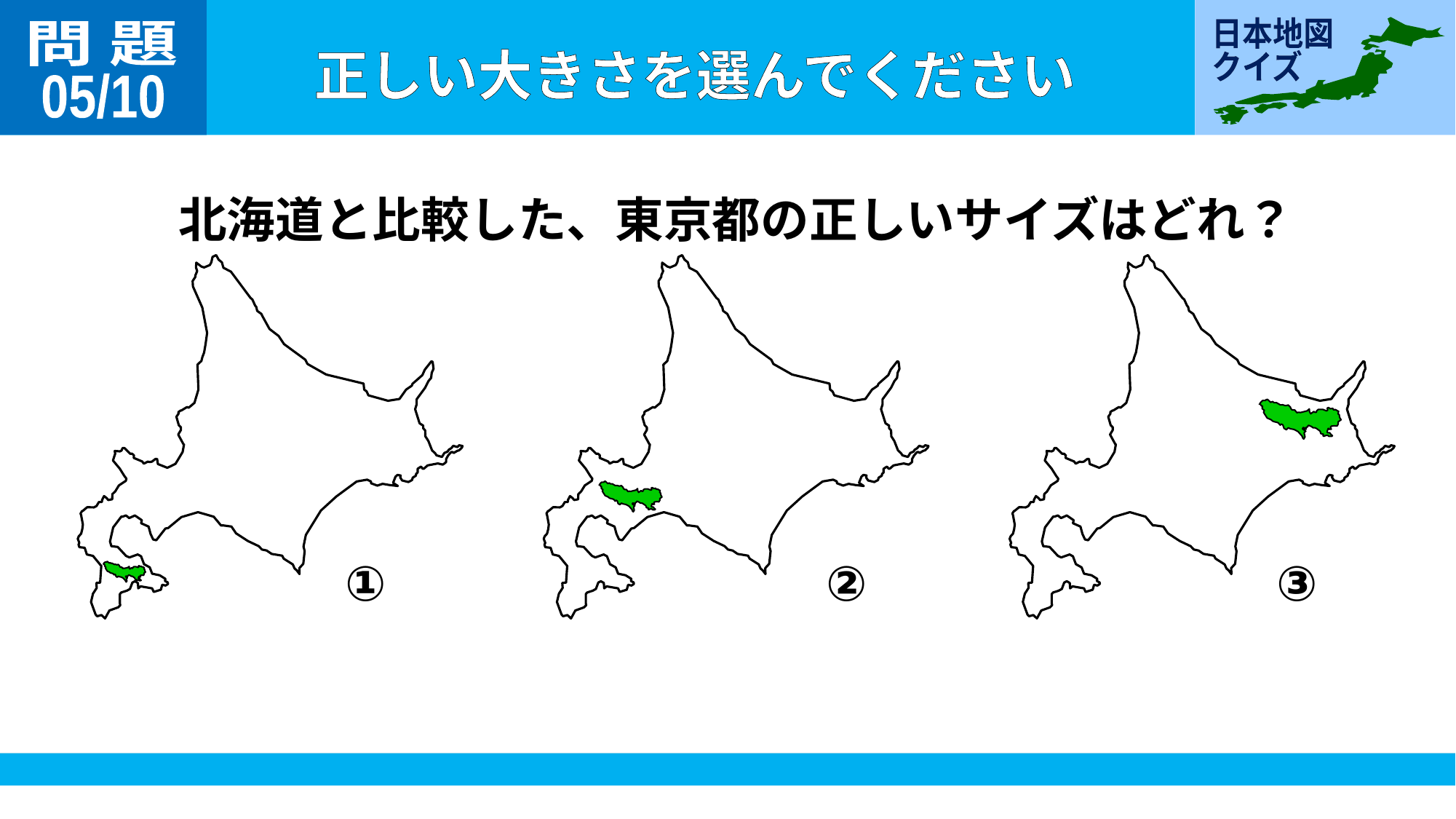

問 題
05/10
北海道と比較した、東京都の正しいサイズはどれ？

①
②
③